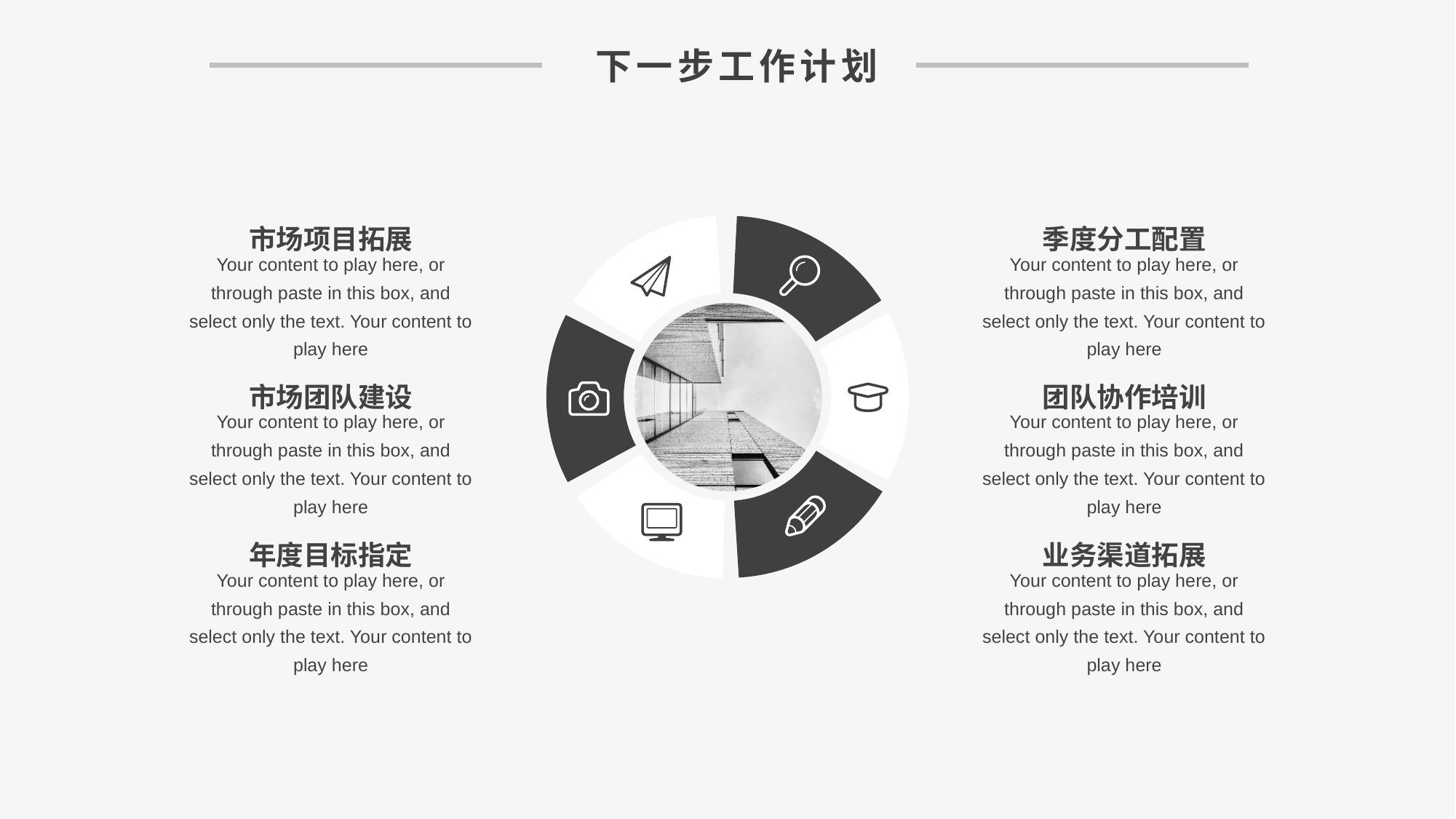

下一步工作计划
市场项目拓展
Your content to play here, or through paste in this box, and select only the text. Your content to play here
季度分工配置
Your content to play here, or through paste in this box, and select only the text. Your content to play here

市场团队建设
Your content to play here, or through paste in this box, and select only the text. Your content to play here
团队协作培训
Your content to play here, or through paste in this box, and select only the text. Your content to play here
年度目标指定
Your content to play here, or through paste in this box, and select only the text. Your content to play here
业务渠道拓展
Your content to play here, or through paste in this box, and select only the text. Your content to play here